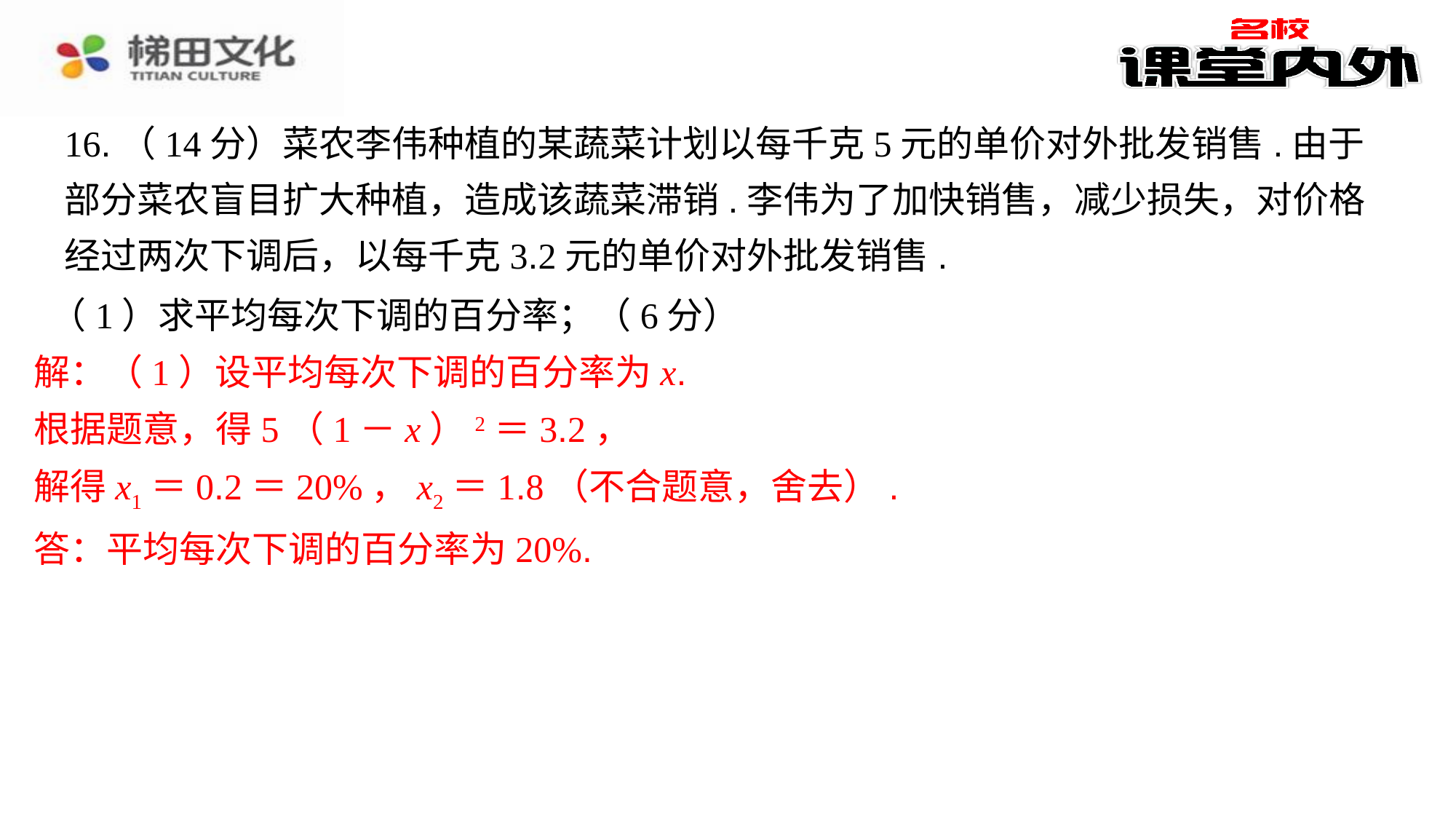

16.（14分）菜农李伟种植的某蔬菜计划以每千克5元的单价对外批发销售.由于部分菜农盲目扩大种植，造成该蔬菜滞销.李伟为了加快销售，减少损失，对价格经过两次下调后，以每千克3.2元的单价对外批发销售.
（1）求平均每次下调的百分率；（6分）
解：（1）设平均每次下调的百分率为x.
根据题意，得5（1－x）2＝3.2，
解得x1＝0.2＝20%，x2＝1.8（不合题意，舍去）.
答：平均每次下调的百分率为20%.